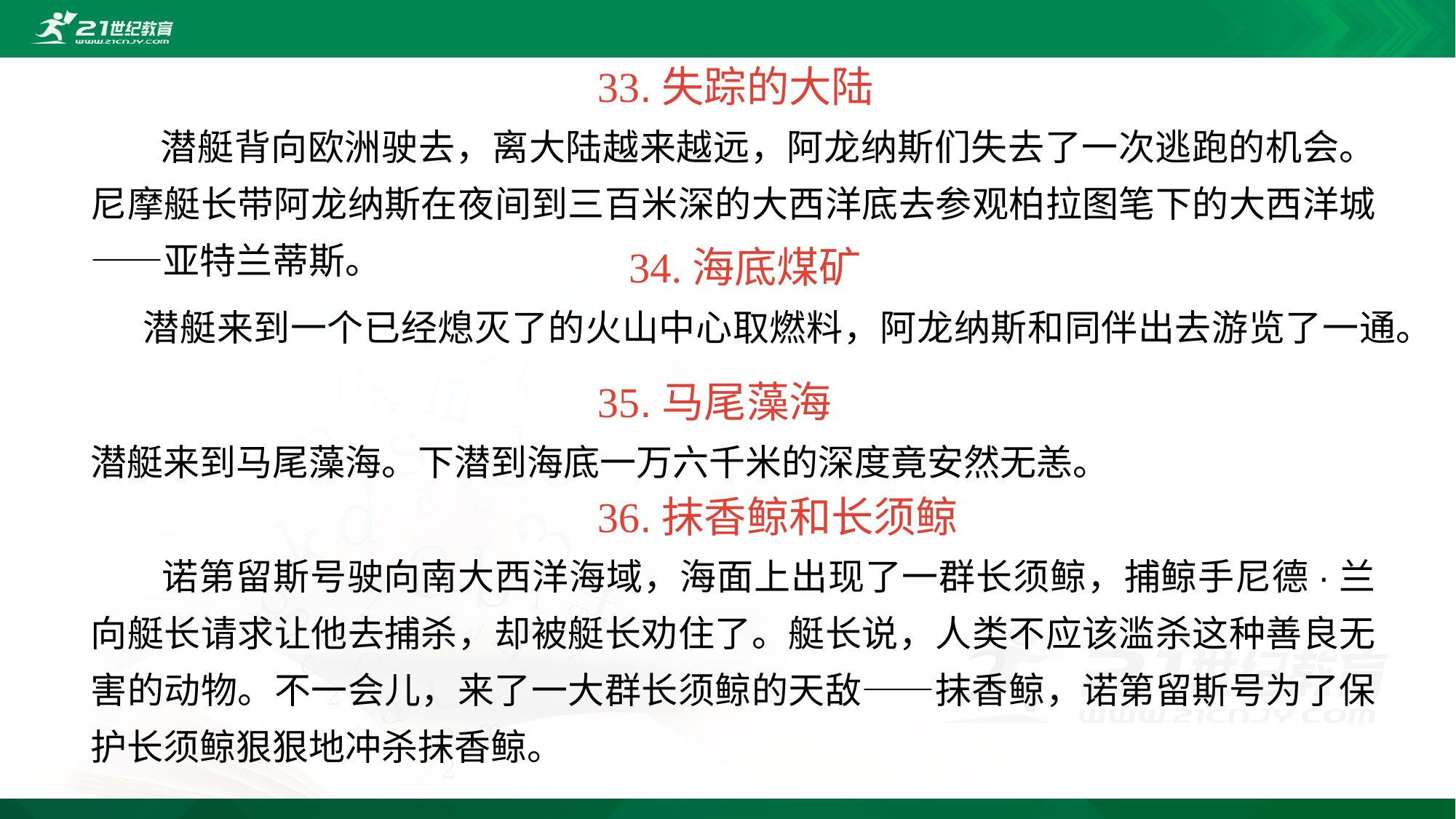

33.失踪的大陆
       潜艇背向欧洲驶去，离大陆越来越远，阿龙纳斯们失去了一次逃跑的机会。尼摩艇长带阿龙纳斯在夜间到三百米深的大西洋底去参观柏拉图笔下的大西洋城——亚特兰蒂斯。
                                                   34.海底煤矿
     潜艇来到一个已经熄灭了的火山中心取燃料，阿龙纳斯和同伴出去游览了一通。
                                                35.马尾藻海
潜艇来到马尾藻海。下潜到海底一万六千米的深度竟安然无恙。
                                                36.抹香鲸和长须鲸
       诺第留斯号驶向南大西洋海域，海面上出现了一群长须鲸，捕鲸手尼德·兰向艇长请求让他去捕杀，却被艇长劝住了。艇长说，人类不应该滥杀这种善良无害的动物。不一会儿，来了一大群长须鲸的天敌——抹香鲸，诺第留斯号为了保护长须鲸狠狠地冲杀抹香鲸。